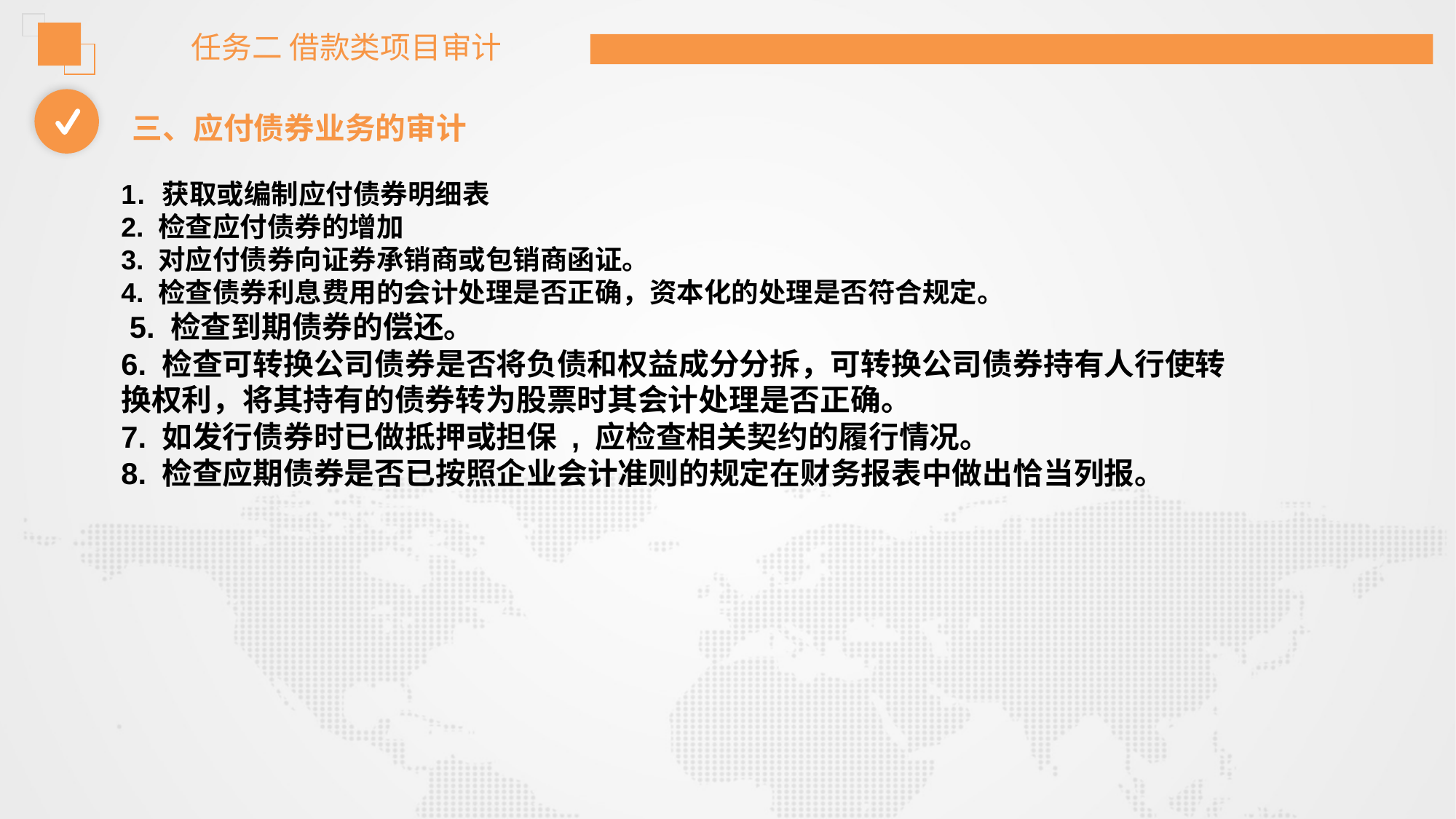

任务二 借款类项目审计

三、应付债券业务的审计
获取或编制应付债券明细表
2. 检查应付债券的增加
3. 对应付债券向证券承销商或包销商函证。
4. 检查债券利息费用的会计处理是否正确，资本化的处理是否符合规定。
 5. 检查到期债券的偿还。
6. 检查可转换公司债券是否将负债和权益成分分拆，可转换公司债券持有人行使转换权利，将其持有的债券转为股票时其会计处理是否正确。
7. 如发行债券时已做抵押或担保 , 应检查相关契约的履行情况。
8. 检查应期债券是否已按照企业会计准则的规定在财务报表中做出恰当列报。